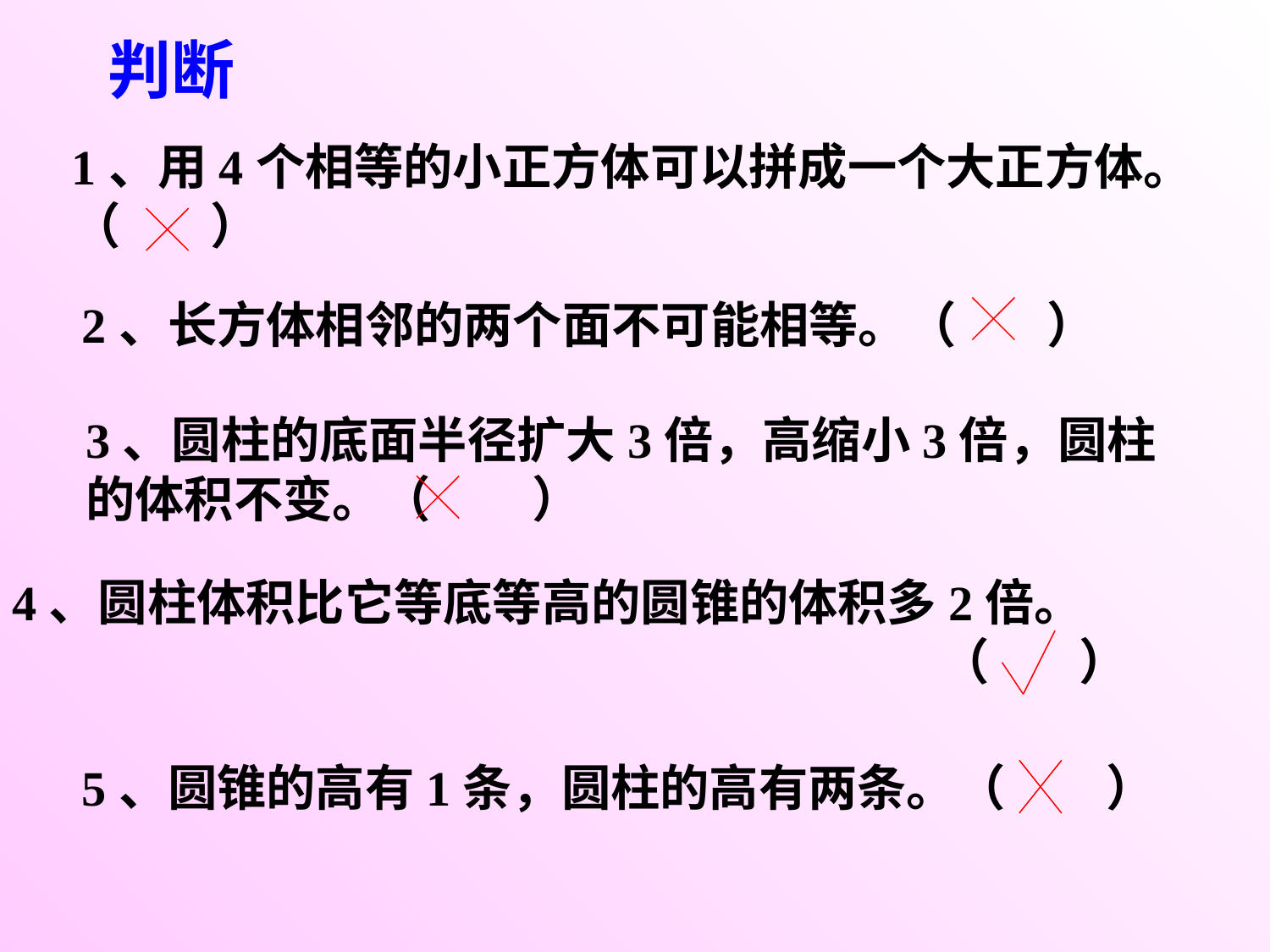

判断
1、用4个相等的小正方体可以拼成一个大正方体。（        ）

2、长方体相邻的两个面不可能相等。（        ）

3、圆柱的底面半径扩大3倍，高缩小3倍，圆柱的体积不变。（         ）

4、圆柱体积比它等底等高的圆锥的体积多2倍。     （        ）

5、圆锥的高有1条，圆柱的高有两条。（         ）